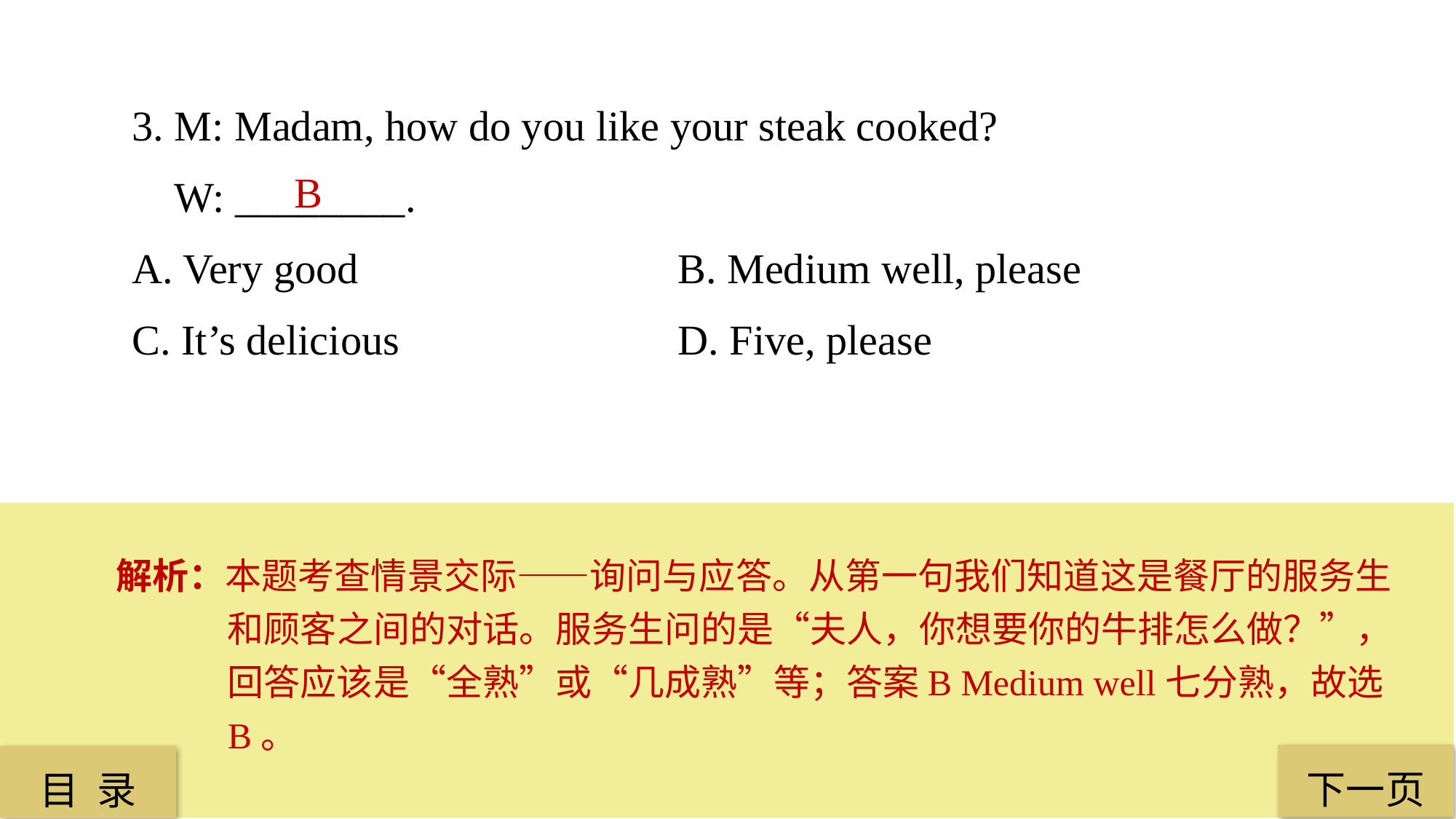

3. M: Madam, how do you like your steak cooked?
    W: ________.
A. Very good 			B. Medium well, please
C. It’s delicious 			D. Five, please
 B
解析：本题考查情景交际——询问与应答。从第一句我们知道这是餐厅的服务生和顾客之间的对话。服务生问的是“夫人，你想要你的牛排怎么做？”，回答应该是“全熟”或“几成熟”等；答案B Medium well七分熟，故选B。